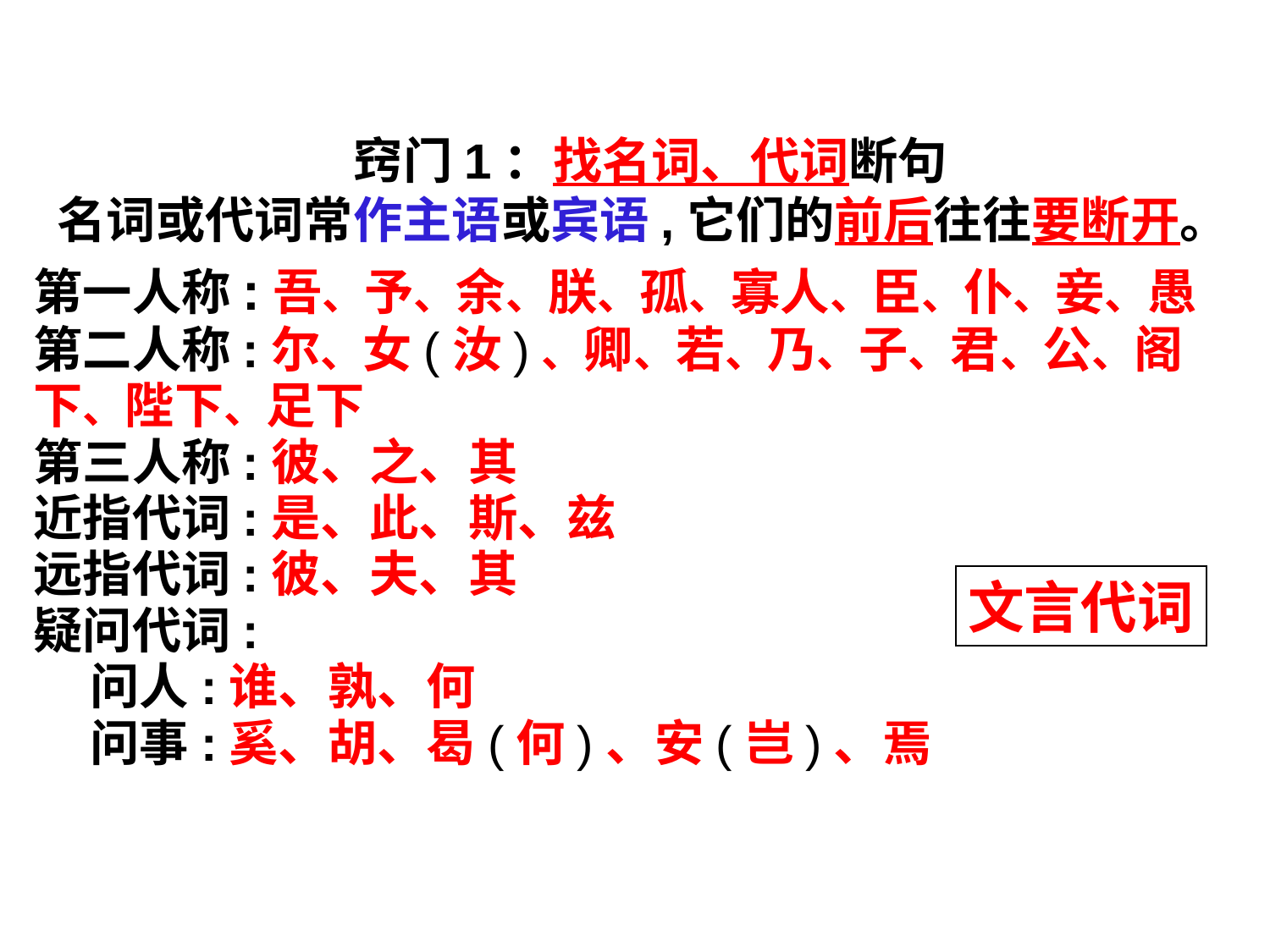

窍门1：找名词、代词断句
名词或代词常作主语或宾语,它们的前后往往要断开。

第一人称:吾、予、余、朕、孤、寡人、臣、仆、妾、愚
第二人称:尔、女(汝)、卿、若、乃、子、君、公、阁下、陛下、足下
第三人称:彼、之、其
近指代词:是、此、斯、兹
远指代词:彼、夫、其
疑问代词:
    问人:谁、孰、何
    问事:奚、胡、曷(何)、安(岂)、焉
文言代词